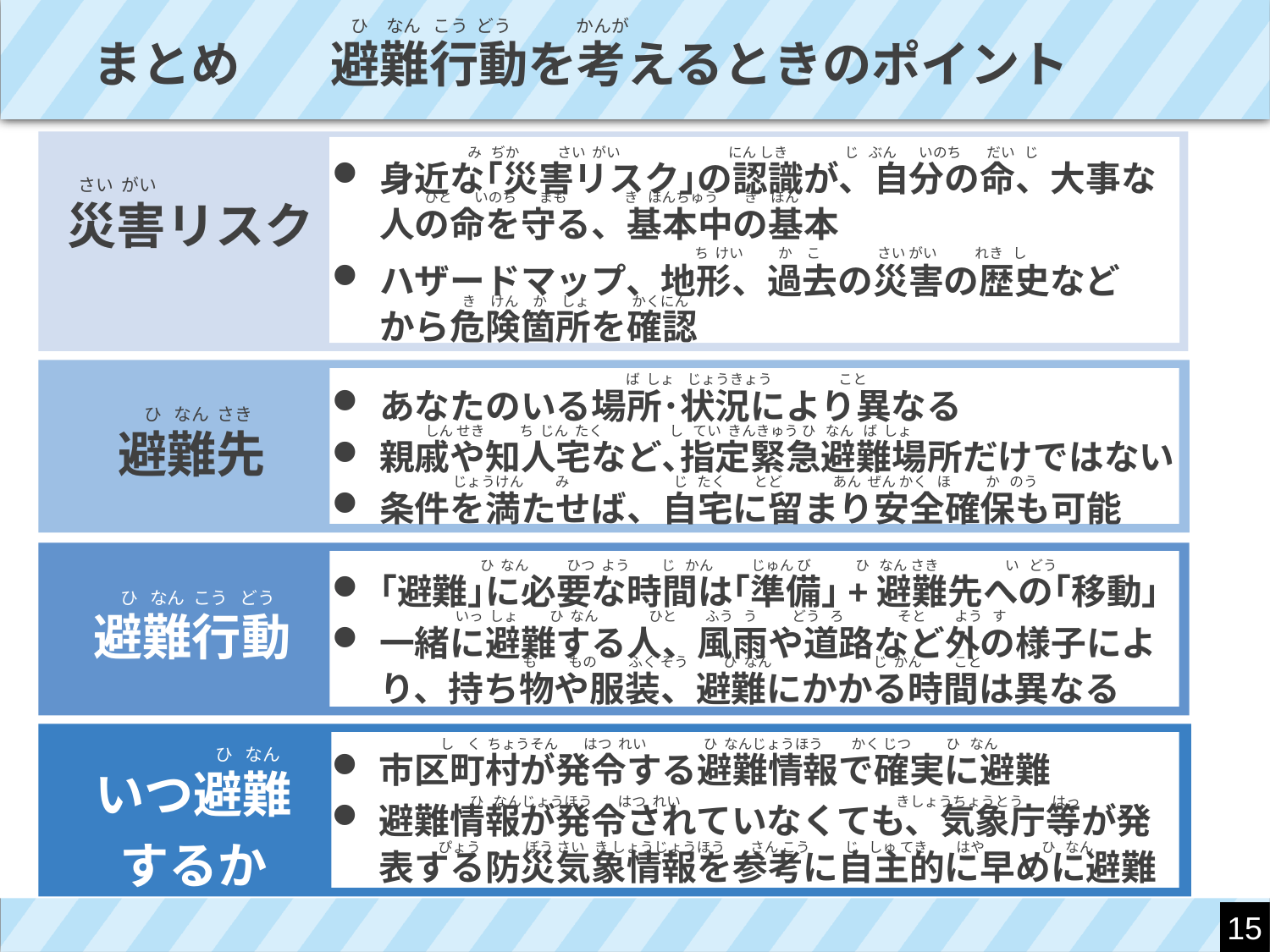

ひ　なん   こう  どう
かんが
避難行動を考えるときのポイント
まとめ

み   ぢか            さい  がい                                  にん しき                  じ   ぶん       いのち        だい   じ
身近な｢災害リスク｣の認識が、自分の命、大事な人の命を守る、基本中の基本
ハザードマップ、地形、過去の災害の歴史など
から危険箇所を確認
ひと       いのち       まも                  き   ほんちゅう        き    ほん
ち  けい           か　こ　　　　さい がい　  　 れき   し
さい  がい
災害リスク
き　けん　か　しょ　　　かくにん

ば  しょ    じょうきょう                     こと
あなたのいる場所･状況により異なる
親戚や知人宅など､指定緊急避難場所だけではない
条件を満たせば、自宅に留まり安全確保も可能
しん せき           ち  じん  たく                     し   てい  きんきゅう ひ   なん   ば  しょ
じょうけん          み                                 じ   たく         とど                あん  ぜん かく   ほ           か   のう

ひ   なん  さき
避難先

ひ  なん            ひつ  よう          じ   かん            じゅん び              ひ   なん さき                     い   どう
｢避難｣に必要な時間は｢準備｣+避難先への｢移動｣
一緒に避難する人、風雨や道路など外の様子により、持ち物や服装、避難にかかる時間は異なる
いっ  しょ          ひ  なん                ひと         ふう   う           どう   ろ                 そと         よう   す
も          もの          ふく そう           ひ  なん                                じ  かん          こと
ひ   なん  こう   どう
避難行動

し    く  ちょうそん        はつ  れい                  ひ  なんじょうほう         かく じつ           ひ   なん
市区町村が発令する避難情報で確実に避難
避難情報が発令されていなくても、気象庁等が発表する防災気象情報を参考に自主的に早めに避難
ひ   なんじょうほう        はつ  れい                                                                    きしょうちょうとう         はっ
ぴょう              ぼう さい   き しょうじょうほう        さん こう           じ   しゅ てき         はや                  ひ   なん

ひ   なん
いつ避難
するか
15